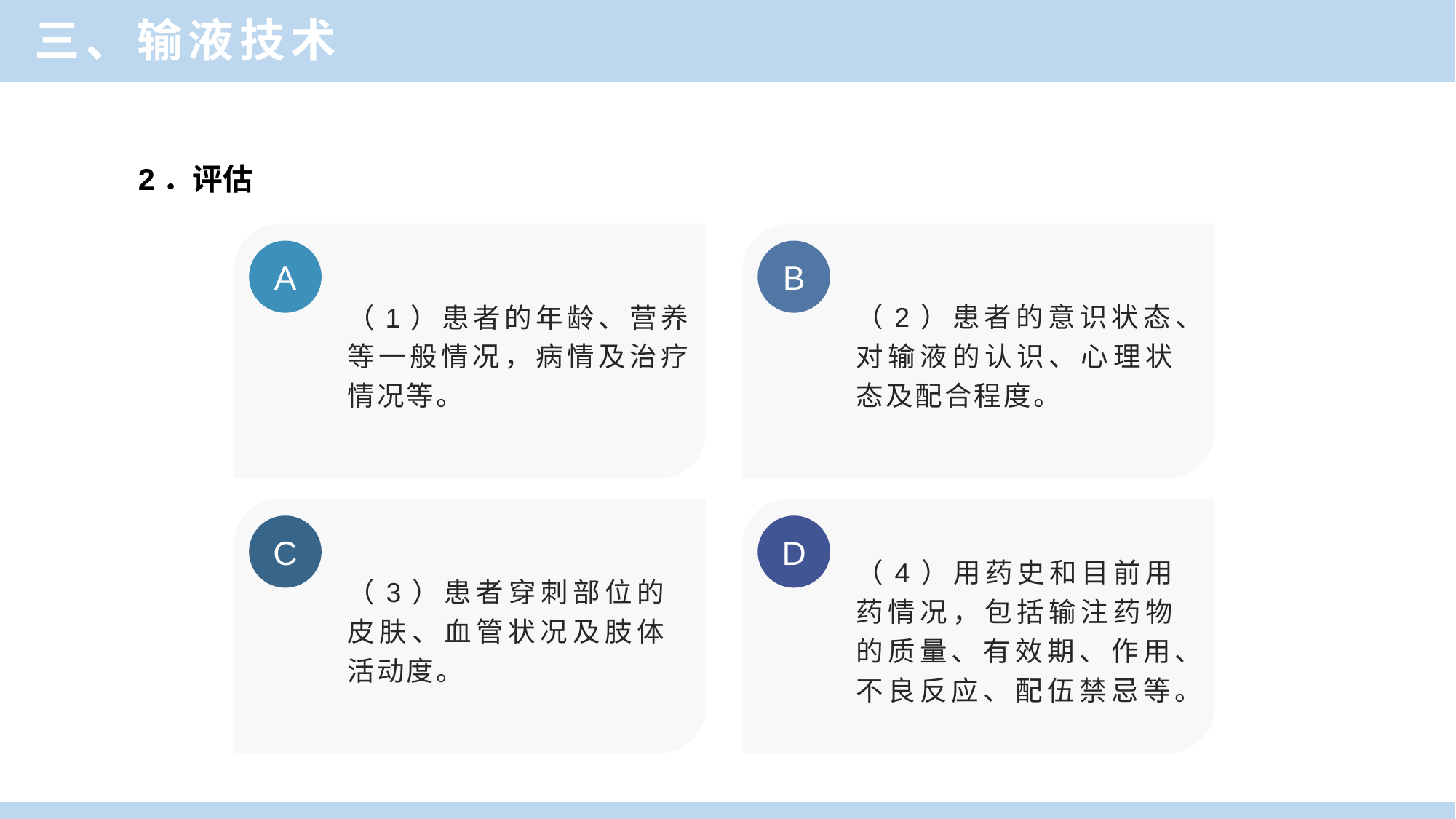

三、输液技术
 2．评估

A
B
（2）患者的意识状态、对输液的认识、心理状态及配合程度。
（1）患者的年龄、营养等一般情况，病情及治疗情况等。

C
（3）患者穿刺部位的皮肤、血管状况及肢体活动度。
D
（4）用药史和目前用药情况，包括输注药物的质量、有效期、作用、不良反应、配伍禁忌等。